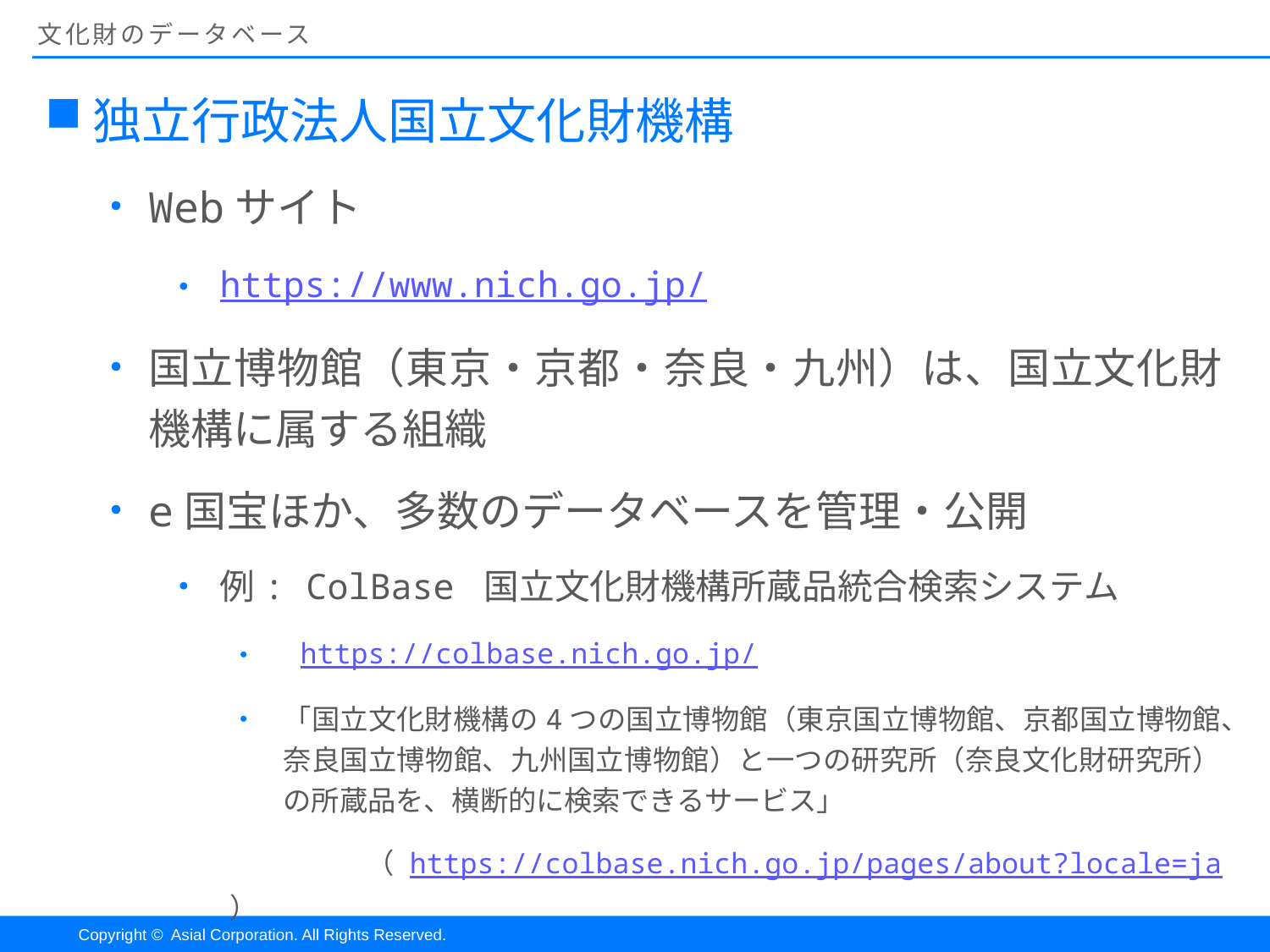

# 文化財のデータベース

独立行政法人国立文化財機構
Webサイト
https://www.nich.go.jp/
国立博物館（東京・京都・奈良・九州）は、国立文化財機構に属する組織
e国宝ほか、多数のデータベースを管理・公開
例: ColBase 国立文化財機構所蔵品統合検索システム
 https://colbase.nich.go.jp/
「国立文化財機構の4つの国立博物館（東京国立博物館、京都国立博物館、奈良国立博物館、九州国立博物館）と一つの研究所（奈良文化財研究所）の所蔵品を、横断的に検索できるサービス」
	（https://colbase.nich.go.jp/pages/about?locale=ja）